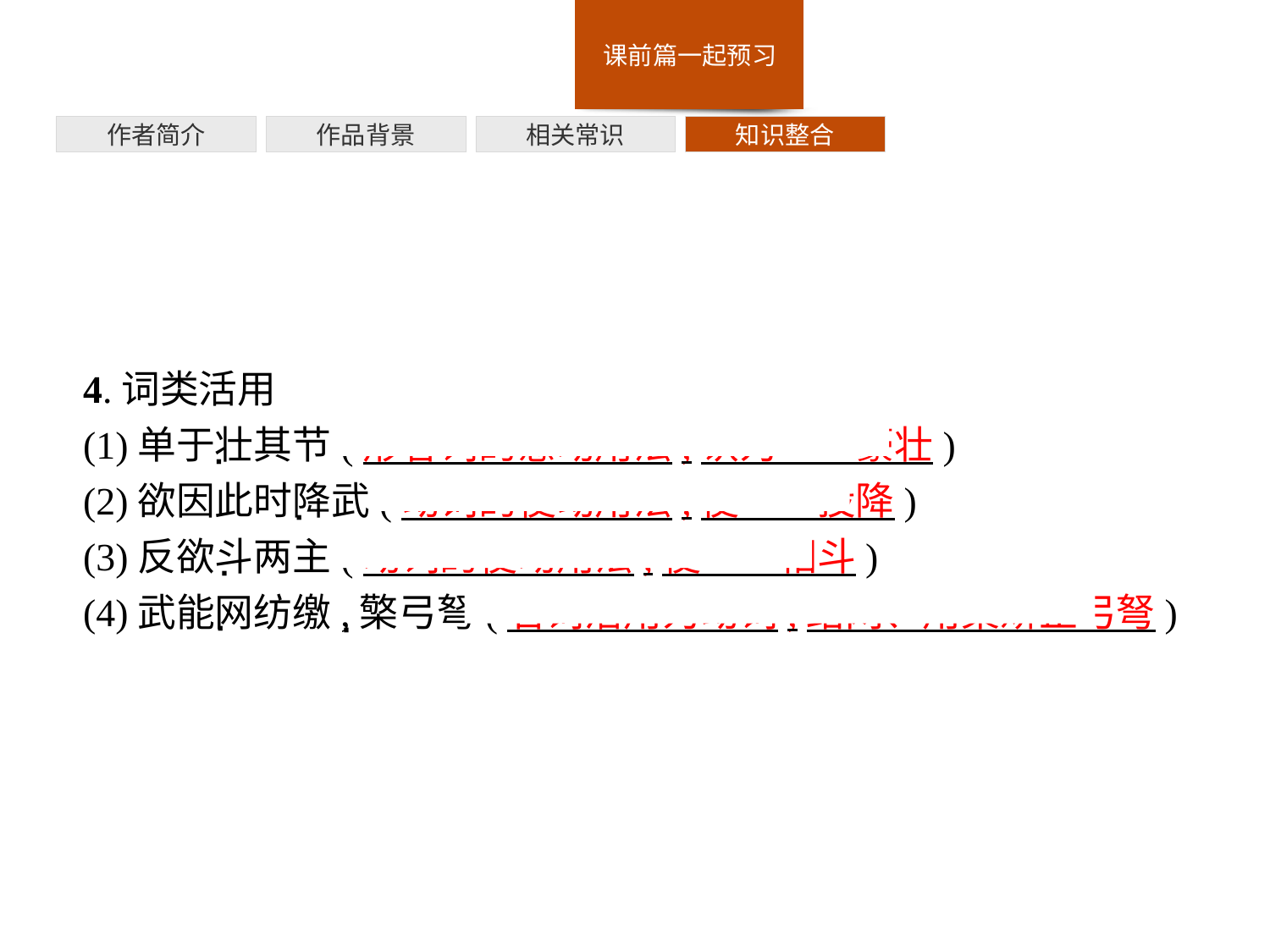

作者简介
作品背景
相关常识
知识整合
4.词类活用
(1)单于壮其节(形容词的意动用法,认为……豪壮)
(2)欲因此时降武(动词的使动用法,使……投降)
(3)反欲斗两主(动词的使动用法,使……相斗)
(4)武能网纺缴,檠弓弩(名词活用为动词,结网、用檠矫正弓弩)
·
·
·
·
·